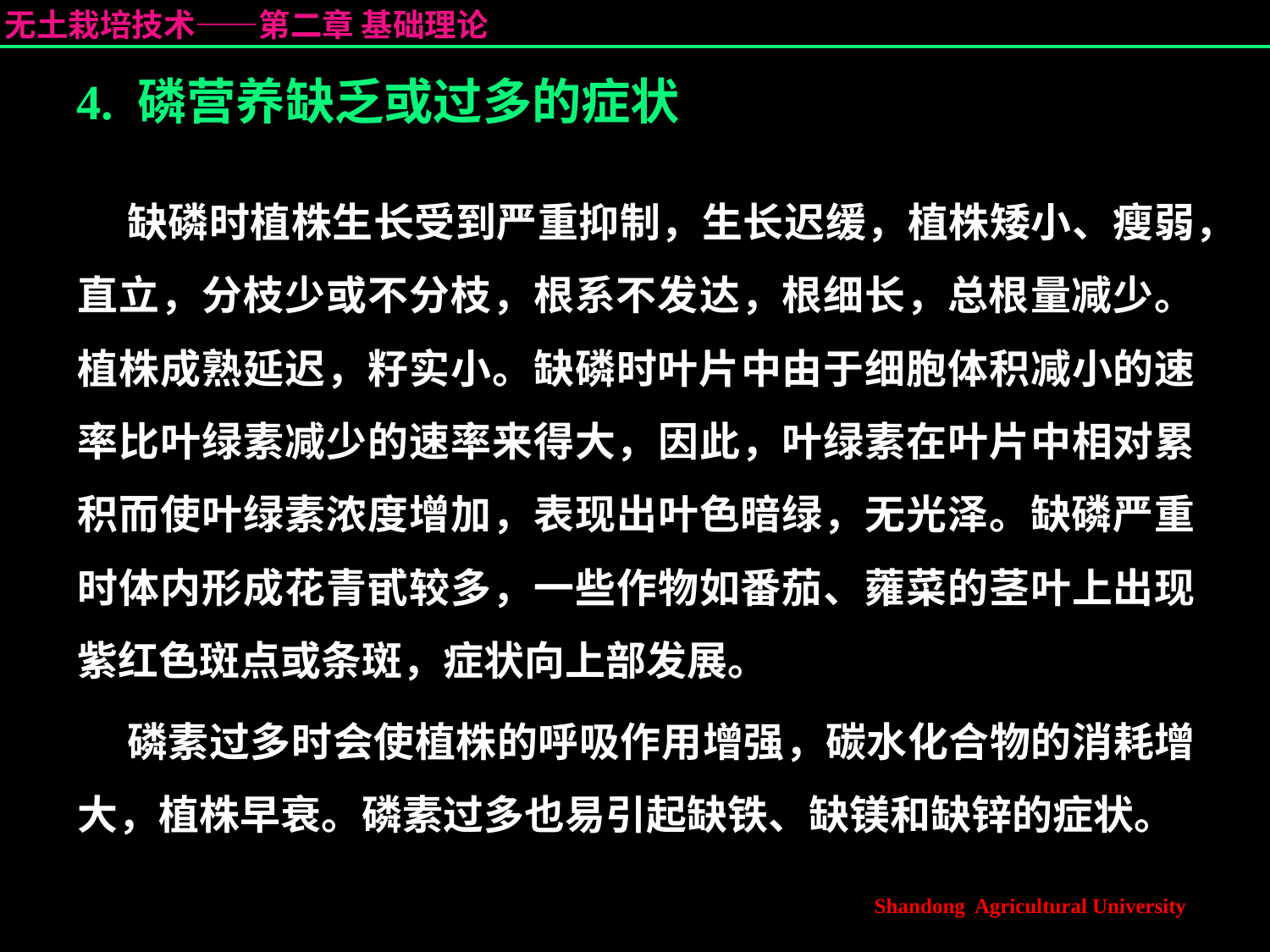

# 4. 磷营养缺乏或过多的症状
缺磷时植株生长受到严重抑制，生长迟缓，植株矮小、瘦弱，直立，分枝少或不分枝，根系不发达，根细长，总根量减少。植株成熟延迟，籽实小。缺磷时叶片中由于细胞体积减小的速率比叶绿素减少的速率来得大，因此，叶绿素在叶片中相对累积而使叶绿素浓度增加，表现出叶色暗绿，无光泽。缺磷严重时体内形成花青甙较多，一些作物如番茄、蕹菜的茎叶上出现紫红色斑点或条斑，症状向上部发展。
磷素过多时会使植株的呼吸作用增强，碳水化合物的消耗增大，植株早衰。磷素过多也易引起缺铁、缺镁和缺锌的症状。